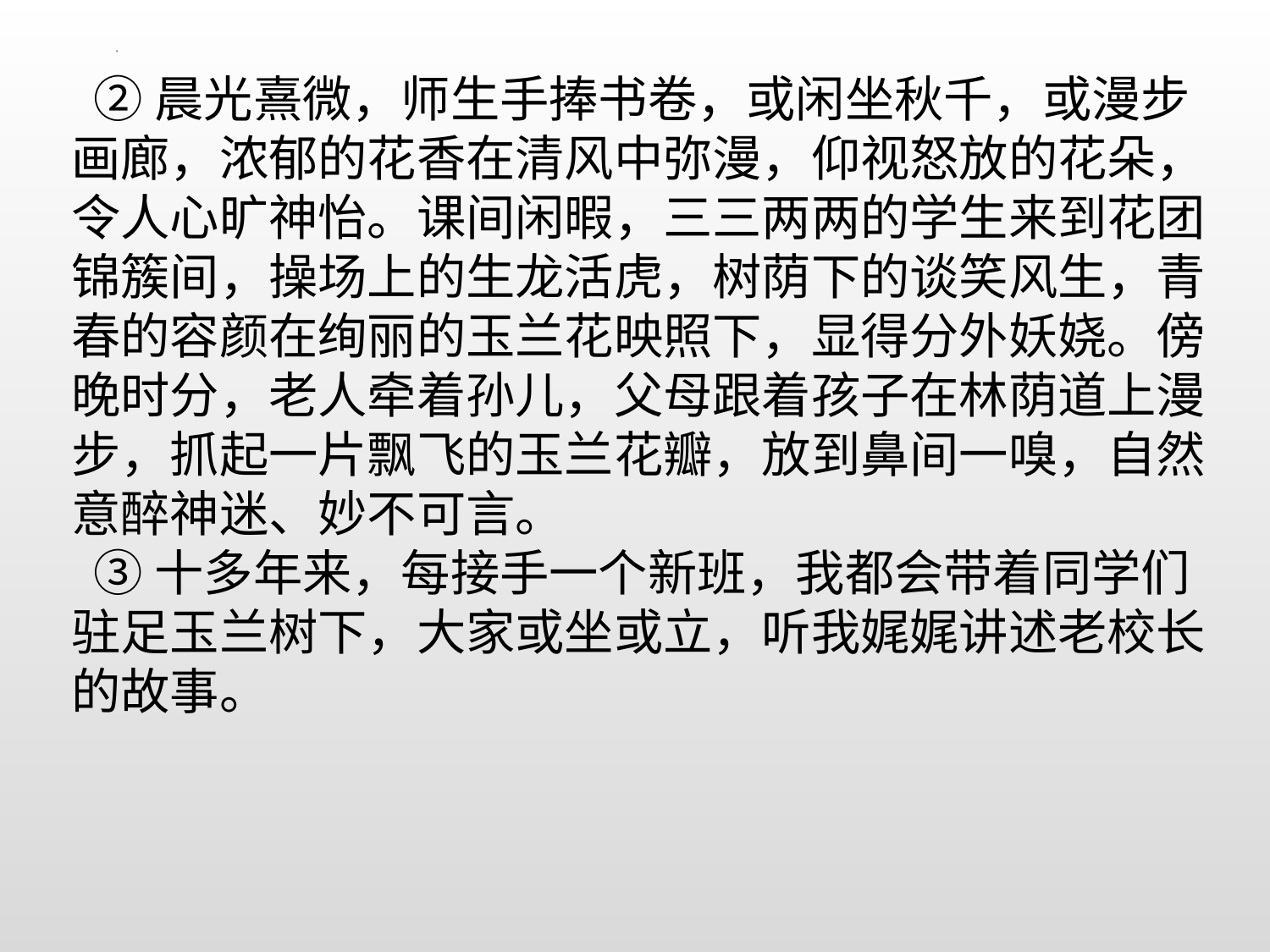

②晨光熹微，师生手捧书卷，或闲坐秋千，或漫步画廊，浓郁的花香在清风中弥漫，仰视怒放的花朵，令人心旷神怡。课间闲暇，三三两两的学生来到花团锦簇间，操场上的生龙活虎，树荫下的谈笑风生，青春的容颜在绚丽的玉兰花映照下，显得分外妖娆。傍晚时分，老人牵着孙儿，父母跟着孩子在林荫道上漫步，抓起一片飘飞的玉兰花瓣，放到鼻间一嗅，自然意醉神迷、妙不可言。
  ③十多年来，每接手一个新班，我都会带着同学们驻足玉兰树下，大家或坐或立，听我娓娓讲述老校长的故事。